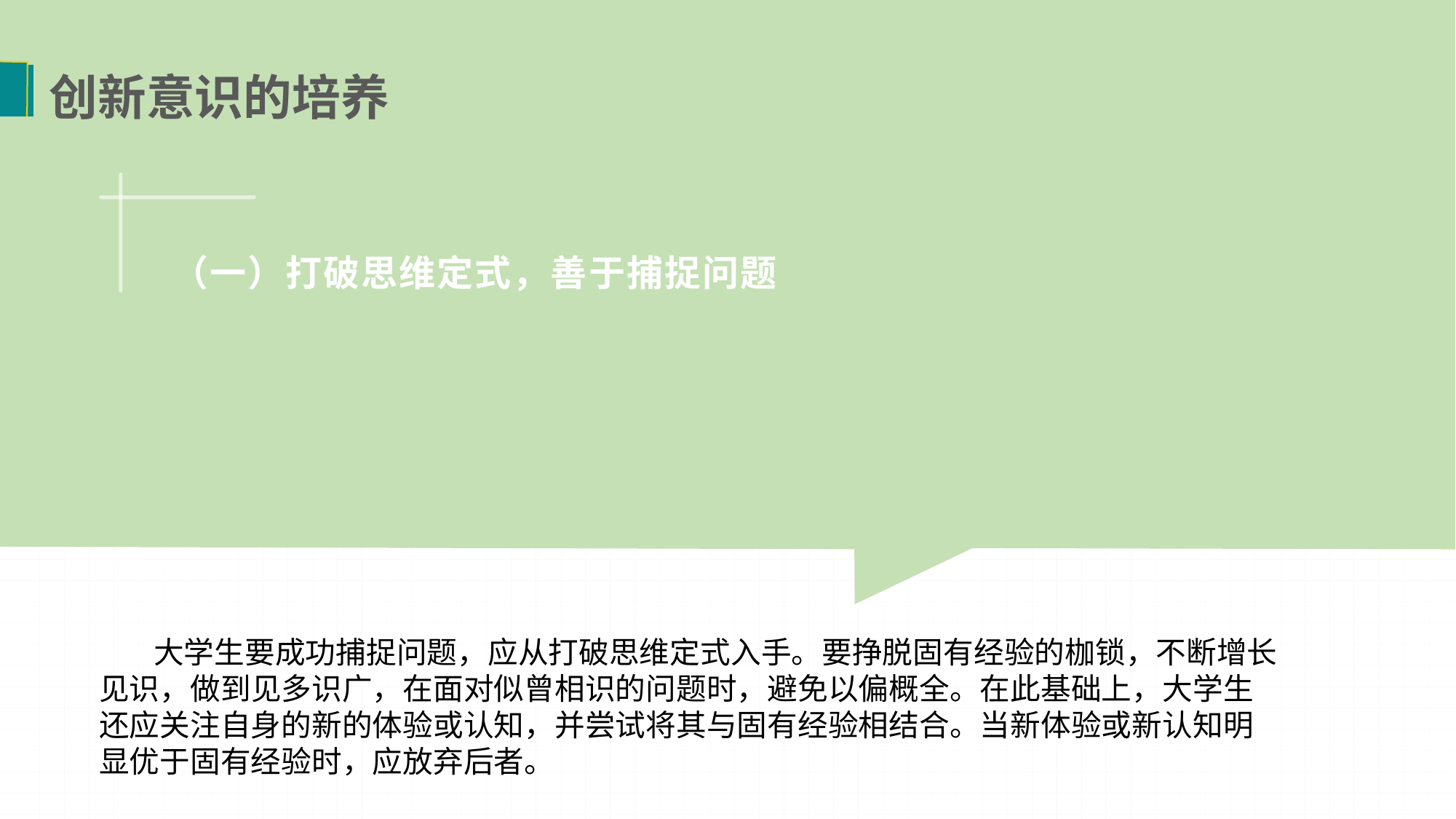

创新意识的培养

（一）打破思维定式，善于捕捉问题
       大学生要成功捕捉问题，应从打破思维定式入手。要挣脱固有经验的枷锁，不断增长见识，做到见多识广，在面对似曾相识的问题时，避免以偏概全。在此基础上，大学生还应关注自身的新的体验或认知，并尝试将其与固有经验相结合。当新体验或新认知明显优于固有经验时，应放弃后者。